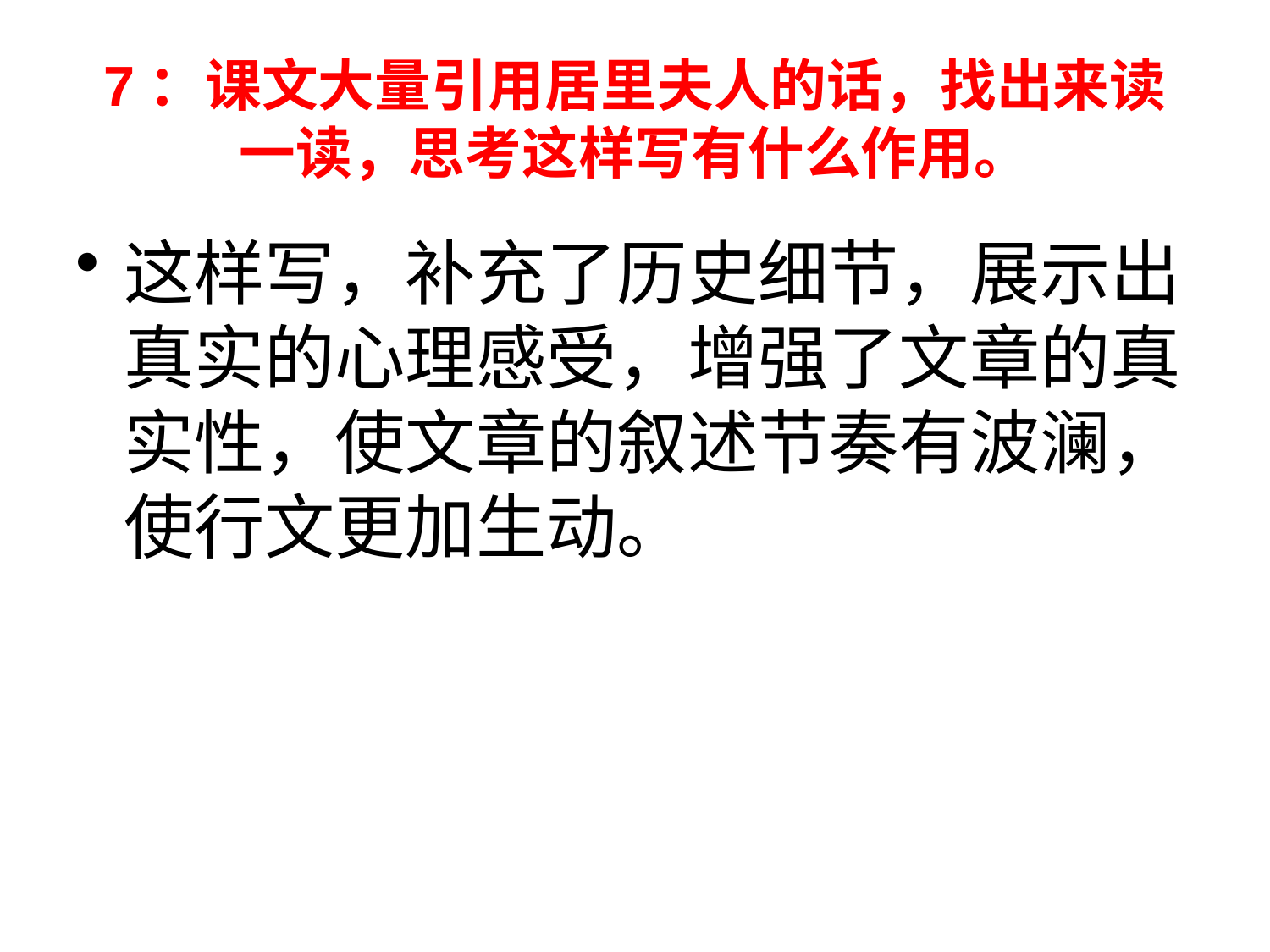

# 7：课文大量引用居里夫人的话，找出来读一读，思考这样写有什么作用。
这样写，补充了历史细节，展示出真实的心理感受，增强了文章的真实性，使文章的叙述节奏有波澜，使行文更加生动。